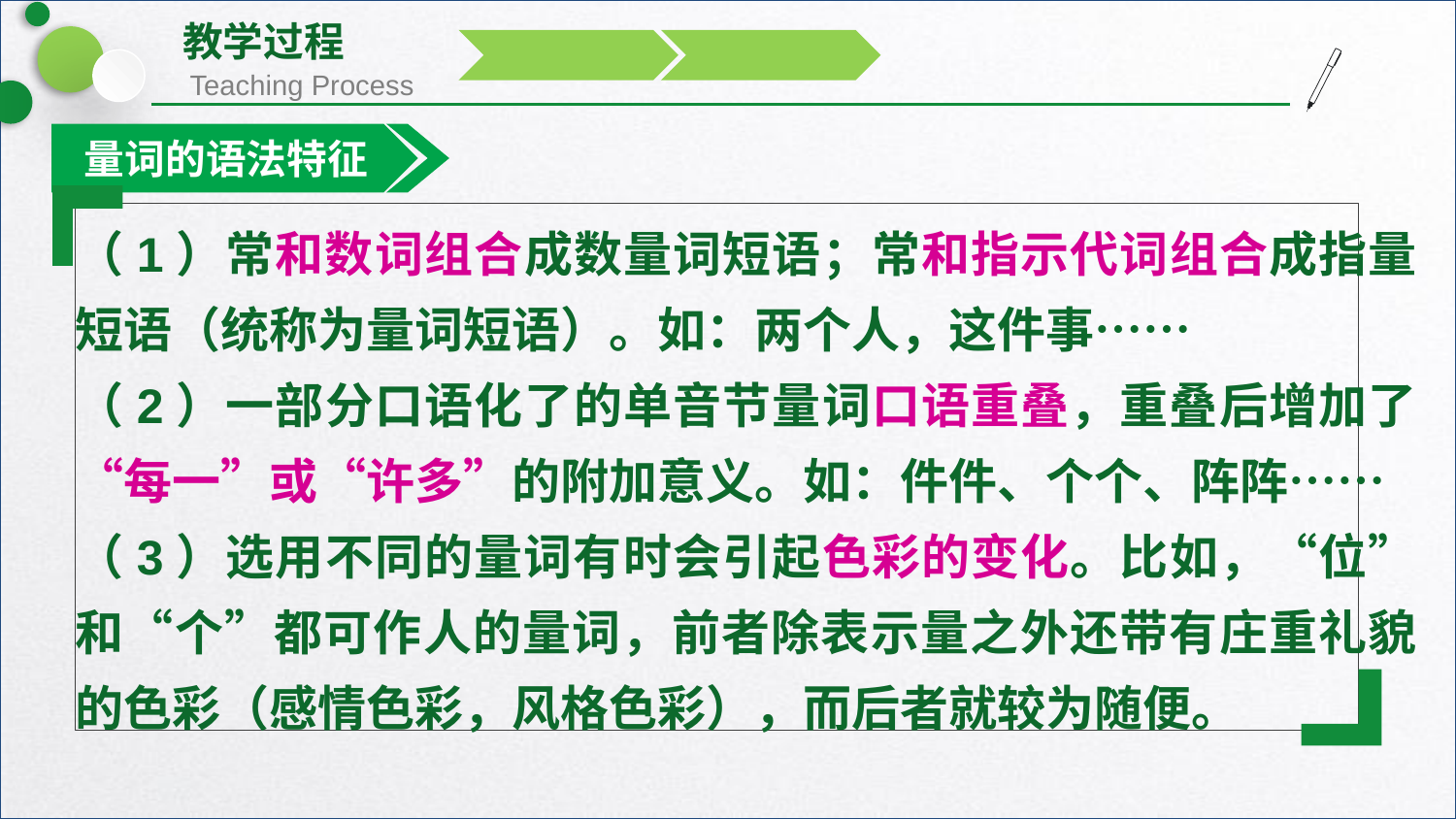

量词的语法特征

（1）常和数词组合成数量词短语；常和指示代词组合成指量短语（统称为量词短语）。如：两个人，这件事……
（2）一部分口语化了的单音节量词口语重叠，重叠后增加了“每一”或“许多”的附加意义。如：件件、个个、阵阵……
（3）选用不同的量词有时会引起色彩的变化。比如，“位”和“个”都可作人的量词，前者除表示量之外还带有庄重礼貌的色彩（感情色彩，风格色彩），而后者就较为随便。